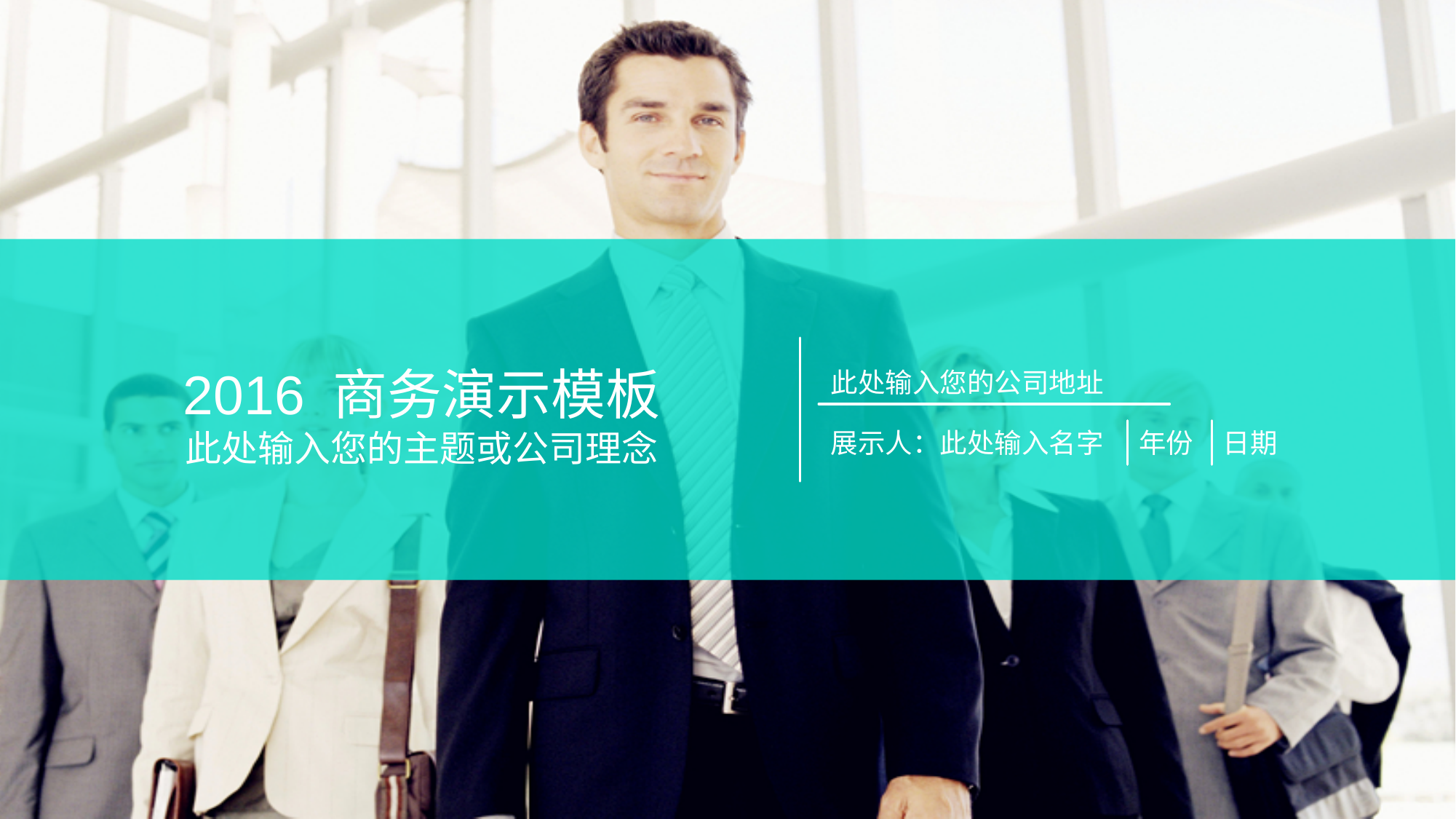

2016 商务演示模板
此处输入您的主题或公司理念
此处输入您的公司地址
展示人：此处输入名字
年份
日期